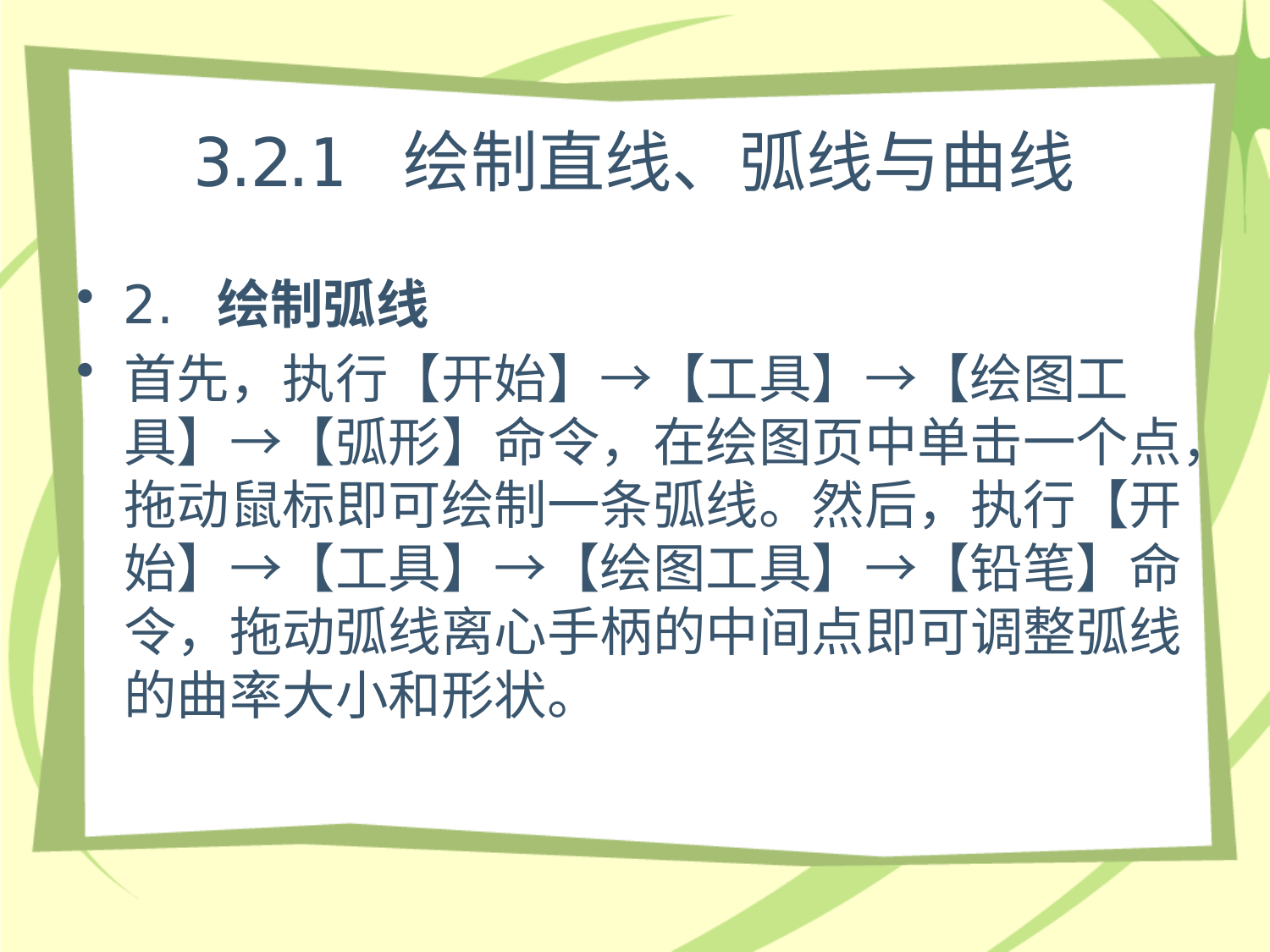

# 3.2.1  绘制直线、弧线与曲线
2.  绘制弧线
首先，执行【开始】→【工具】→【绘图工具】→【弧形】命令，在绘图页中单击一个点，拖动鼠标即可绘制一条弧线。然后，执行【开始】→【工具】→【绘图工具】→【铅笔】命令，拖动弧线离心手柄的中间点即可调整弧线的曲率大小和形状。